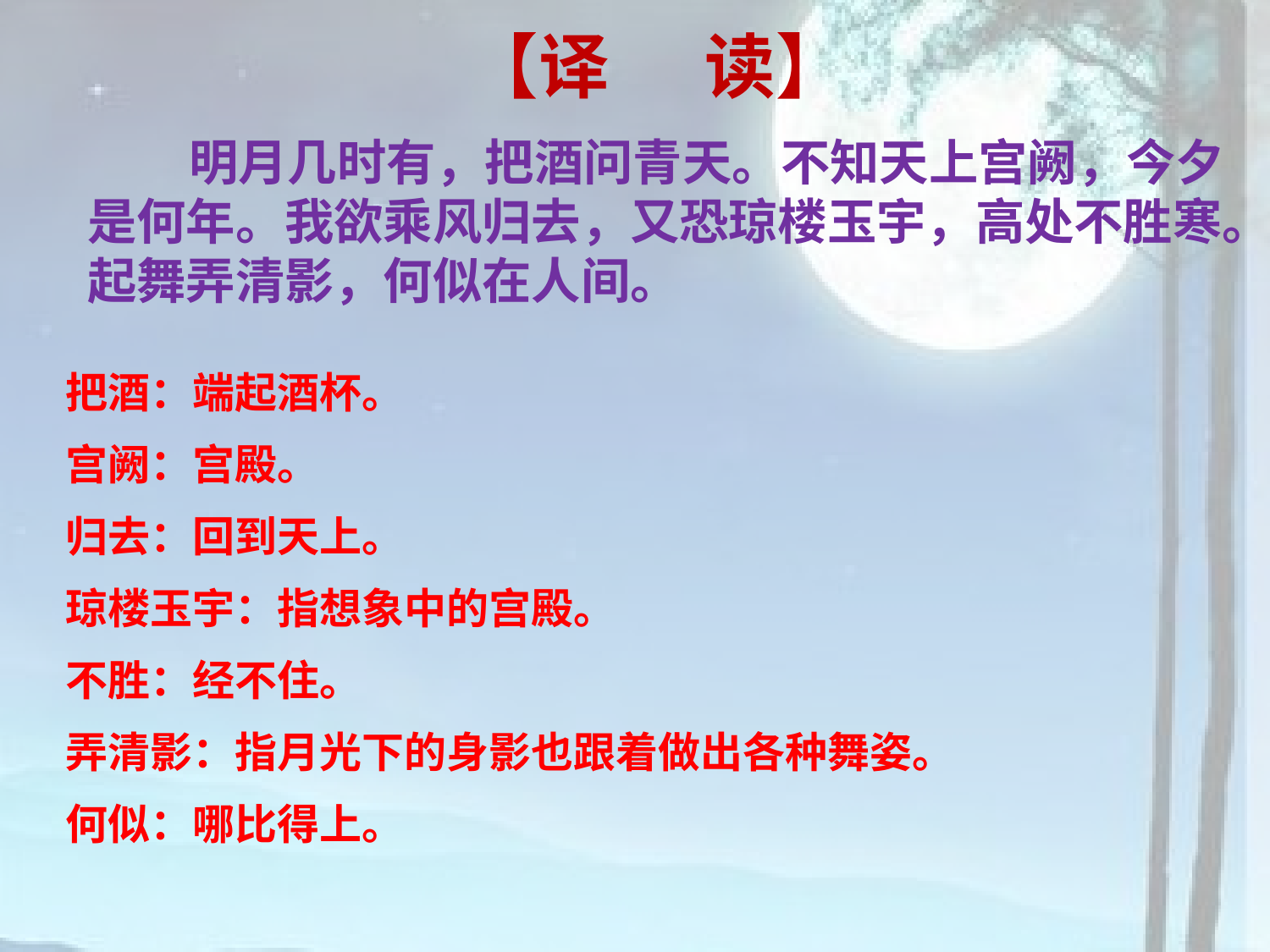

【译      读】
        明月几时有，把酒问青天。不知天上宫阙，今夕是何年。我欲乘风归去，又恐琼楼玉宇，高处不胜寒。起舞弄清影，何似在人间。
把酒：端起酒杯。
宫阙：宫殿。
归去：回到天上。
琼楼玉宇：指想象中的宫殿。
不胜：经不住。
弄清影：指月光下的身影也跟着做出各种舞姿。
何似：哪比得上。